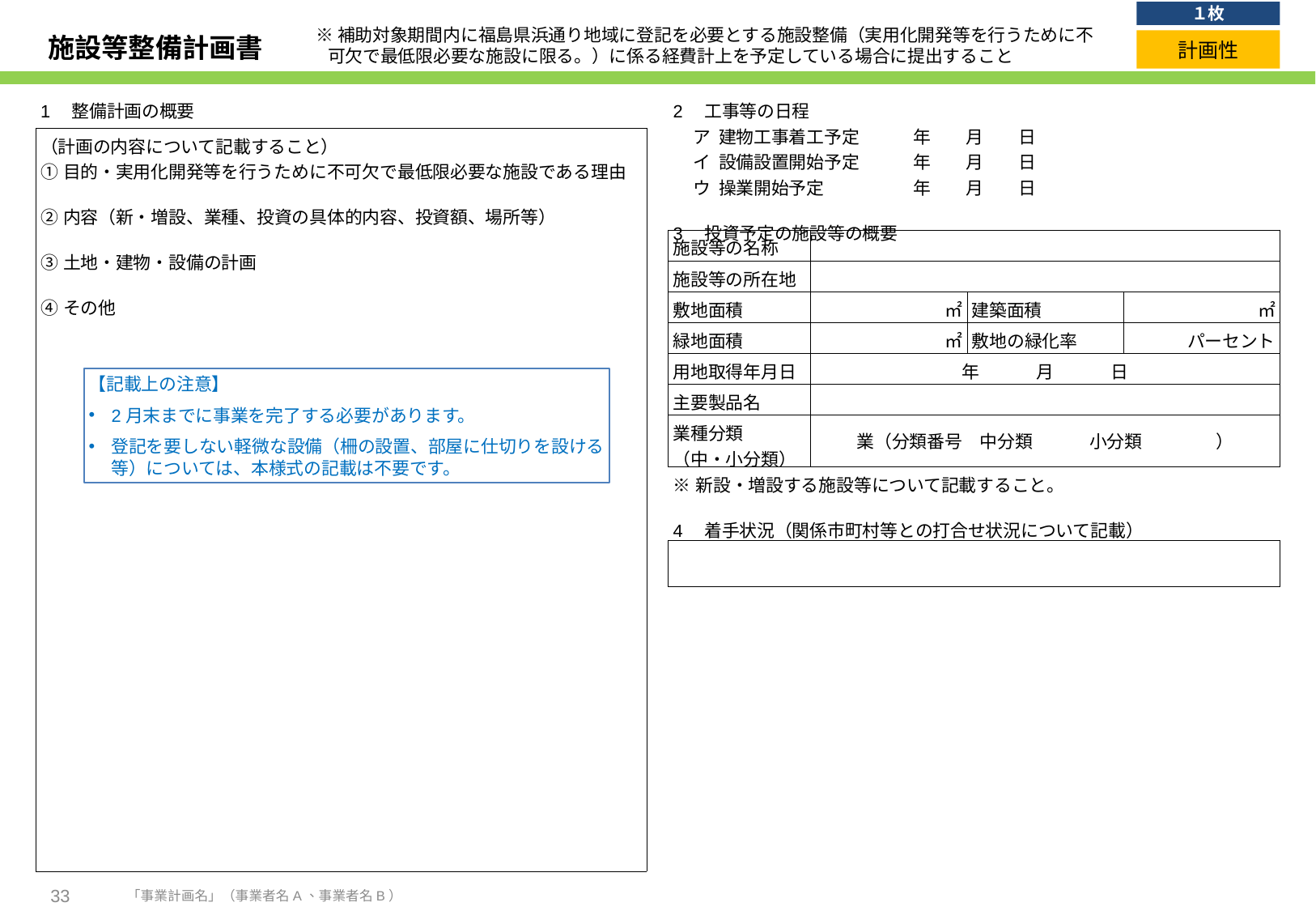

１枚
※補助対象期間内に福島県浜通り地域に登記を必要とする施設整備（実用化開発等を行うために不可欠で最低限必要な施設に限る。）に係る経費計上を予定している場合に提出すること
# 施設等整備計画書
計画性
| 1　整備計画の概要 |
| --- |
| （計画の内容について記載すること） ①目的・実用化開発等を行うために不可欠で最低限必要な施設である理由 ②内容（新・増設、業種、投資の具体的内容、投資額、場所等） ③土地・建物・設備の計画 ④その他 |
| 2　工事等の日程 ア 建物工事着工予定 年　　月　　日 イ 設備設置開始予定 年　　月　　日 ウ 操業開始予定 　　年　　月　　日 3　投資予定の施設等の概要 |  |  |  |
| --- | --- | --- | --- |
| 施設等の名称 |  | 経費全体額 (A) | 補助対象経費 (B) |
| 施設等の所在地 |  |  |  |
| 敷地面積 | ㎡ | 建築面積 | ㎡ |
| 緑地面積 | ㎡ | 敷地の緑化率 | パーセント |
| 用地取得年月日 | 年　　　 月　　　 日 |  |  |
| 主要製品名 |  |  |  |
| 業種分類 （中・小分類） | 業（分類番号　中分類　　　 小分類　 　　　） |  |  |
| ※新設・増設する施設等について記載すること。 4　着手状況（関係市町村等との打合せ状況について記載） |  |  |  |
|  |  |  |  |
【記載上の注意】
2月末までに事業を完了する必要があります。
登記を要しない軽微な設備（柵の設置、部屋に仕切りを設ける等）については、本様式の記載は不要です。
33
「事業計画名」（事業者名A、事業者名B）